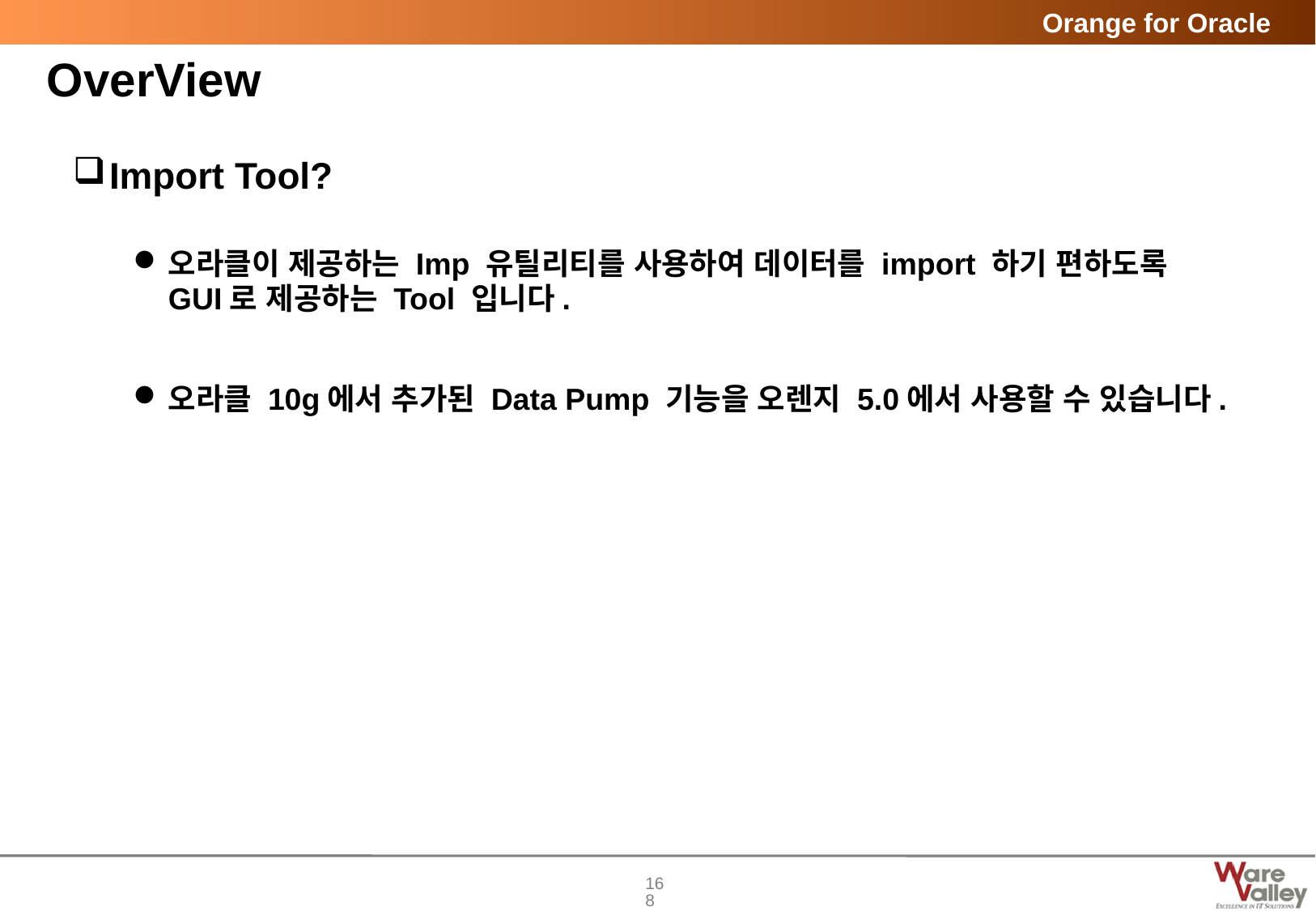

# OverView
Import Tool?

오라클이 제공하는 Imp 유틸리티를 사용하여 데이터를 import 하기 편하도록
GUI로 제공하는 Tool 입니다.

오라클 10g에서 추가된 Data Pump 기능을 오렌지 5.0에서 사용할 수 있습니다.